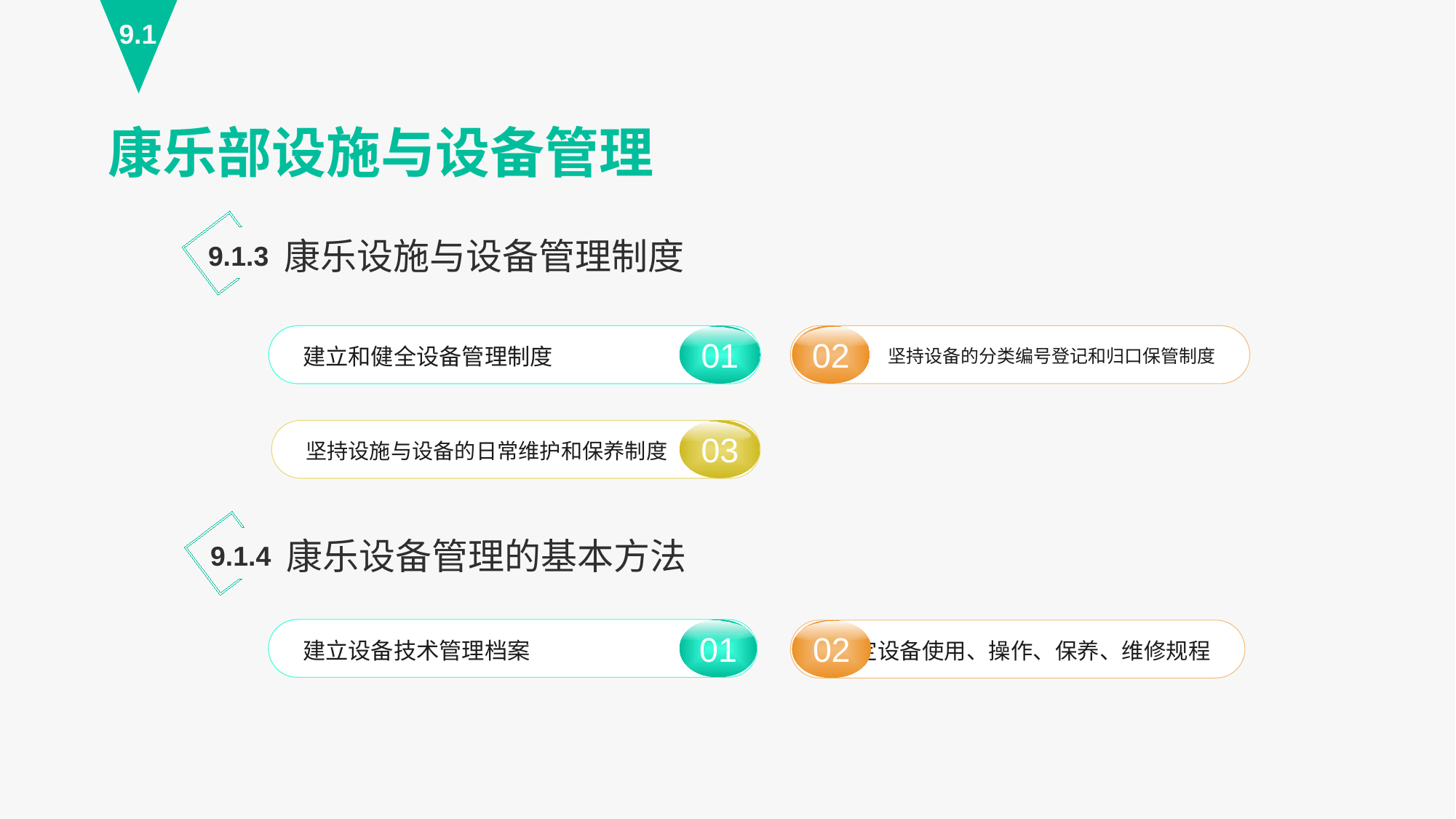

9.1
康乐部设施与设备管理

康乐设施与设备管理制度
9.1.3

01
建立和健全设备管理制度

02
坚持设备的分类编号登记和归口保管制度

03
坚持设施与设备的日常维护和保养制度

康乐设备管理的基本方法
9.1.4

01
建立设备技术管理档案

02
制定设备使用、操作、保养、维修规程